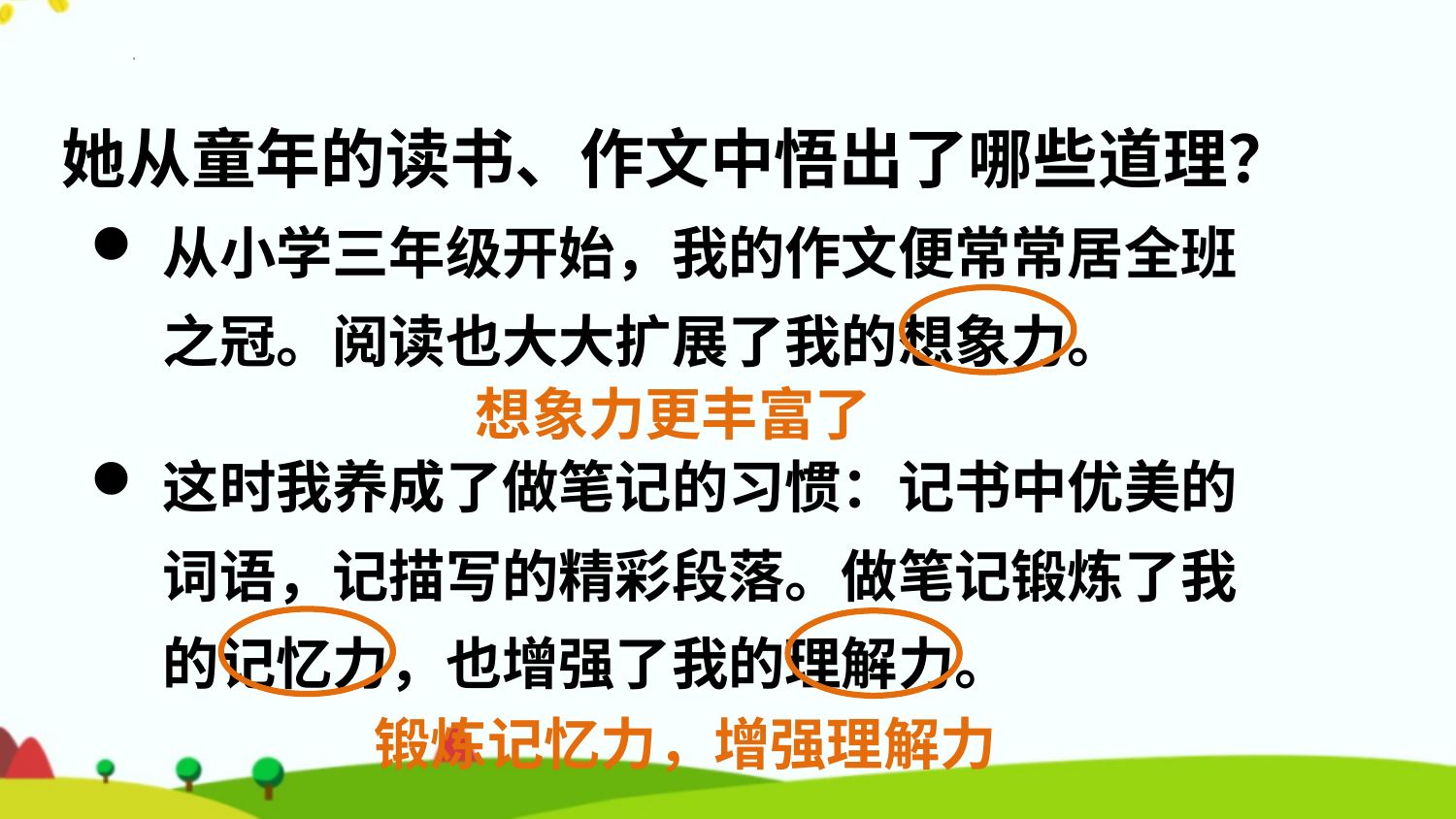

她从童年的读书、作文中悟出了哪些道理？
从小学三年级开始，我的作文便常常居全班之冠。阅读也大大扩展了我的想象力。

想象力更丰富了
这时我养成了做笔记的习惯：记书中优美的词语，记描写的精彩段落。做笔记锻炼了我的记忆力，也增强了我的理解力。

锻炼记忆力，增强理解力